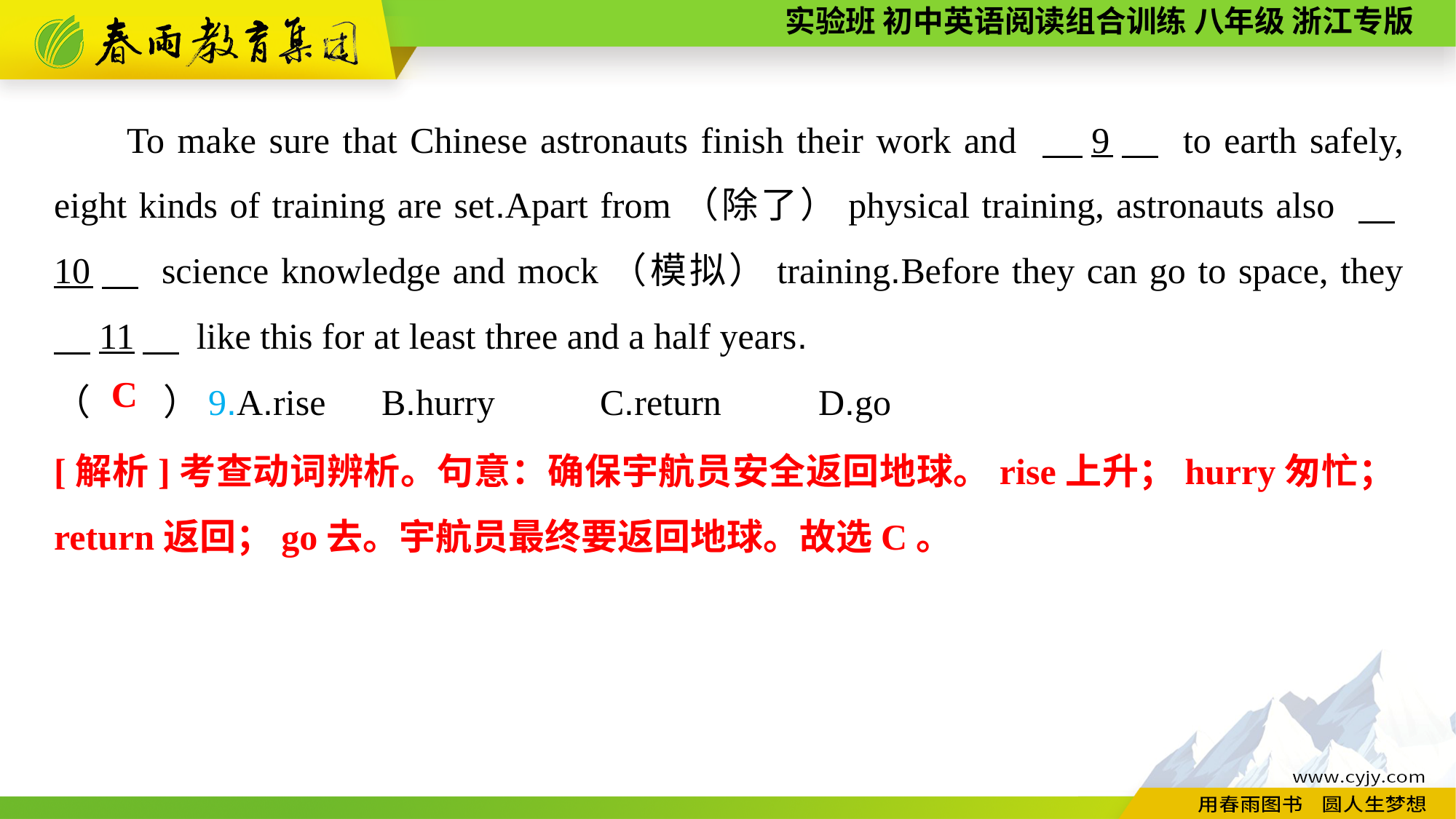

To make sure that Chinese astronauts finish their work and 　9　 to earth safely, eight kinds of training are set.Apart from（除了）physical training, astronauts also 　10　 science knowledge and mock（模拟）training.Before they can go to space, they 　11　 like this for at least three and a half years.
（　　）9.A.rise	B.hurry	C.return	D.go
C
[解析]考查动词辨析。句意：确保宇航员安全返回地球。rise上升；hurry匆忙；return返回；go去。宇航员最终要返回地球。故选C。